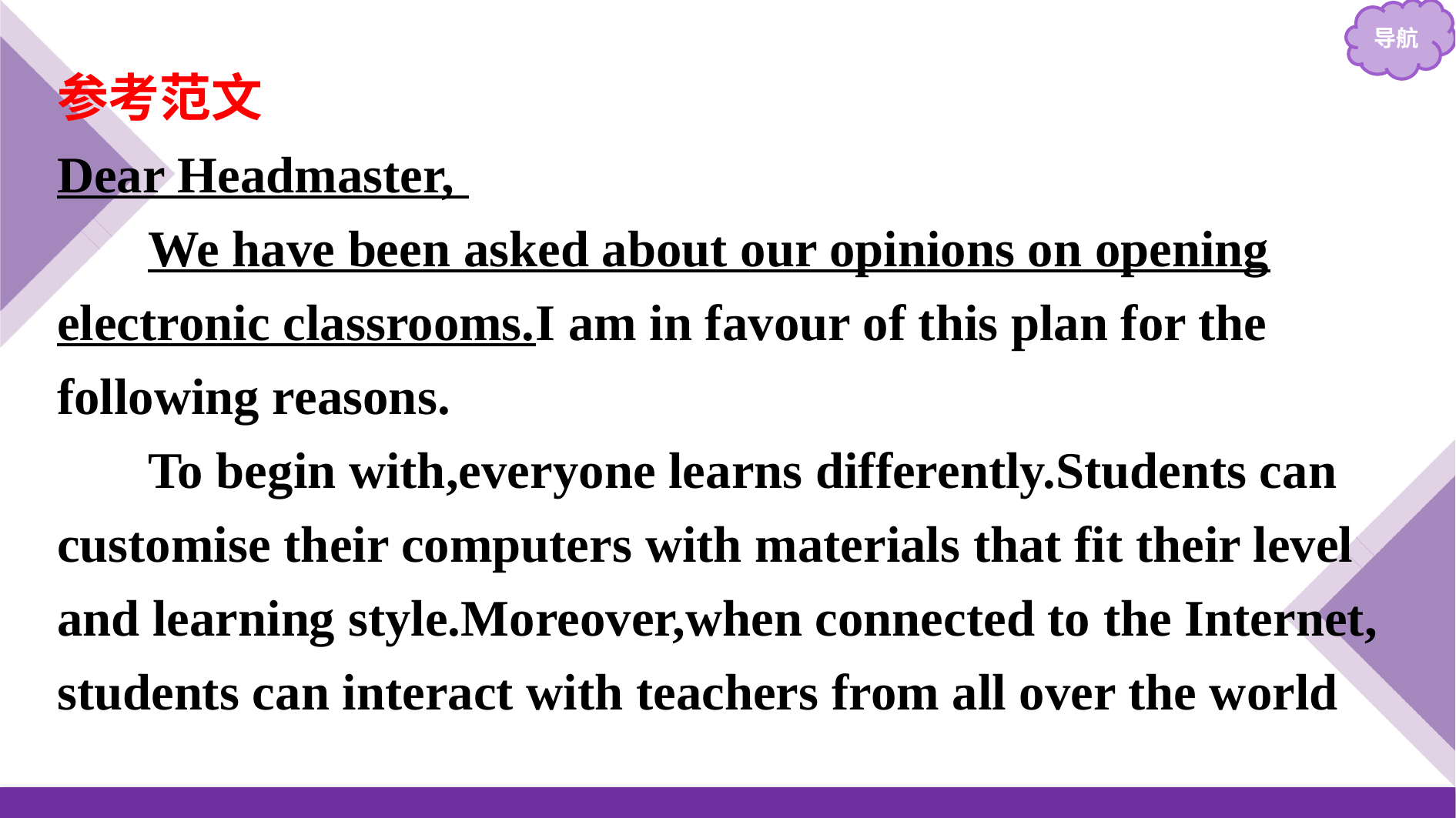

参考范文
Dear Headmaster,
We have been asked about our opinions on opening electronic classrooms.I am in favour of this plan for the following reasons.
To begin with,everyone learns differently.Students can customise their computers with materials that fit their level and learning style.Moreover,when connected to the Internet, students can interact with teachers from all over the world